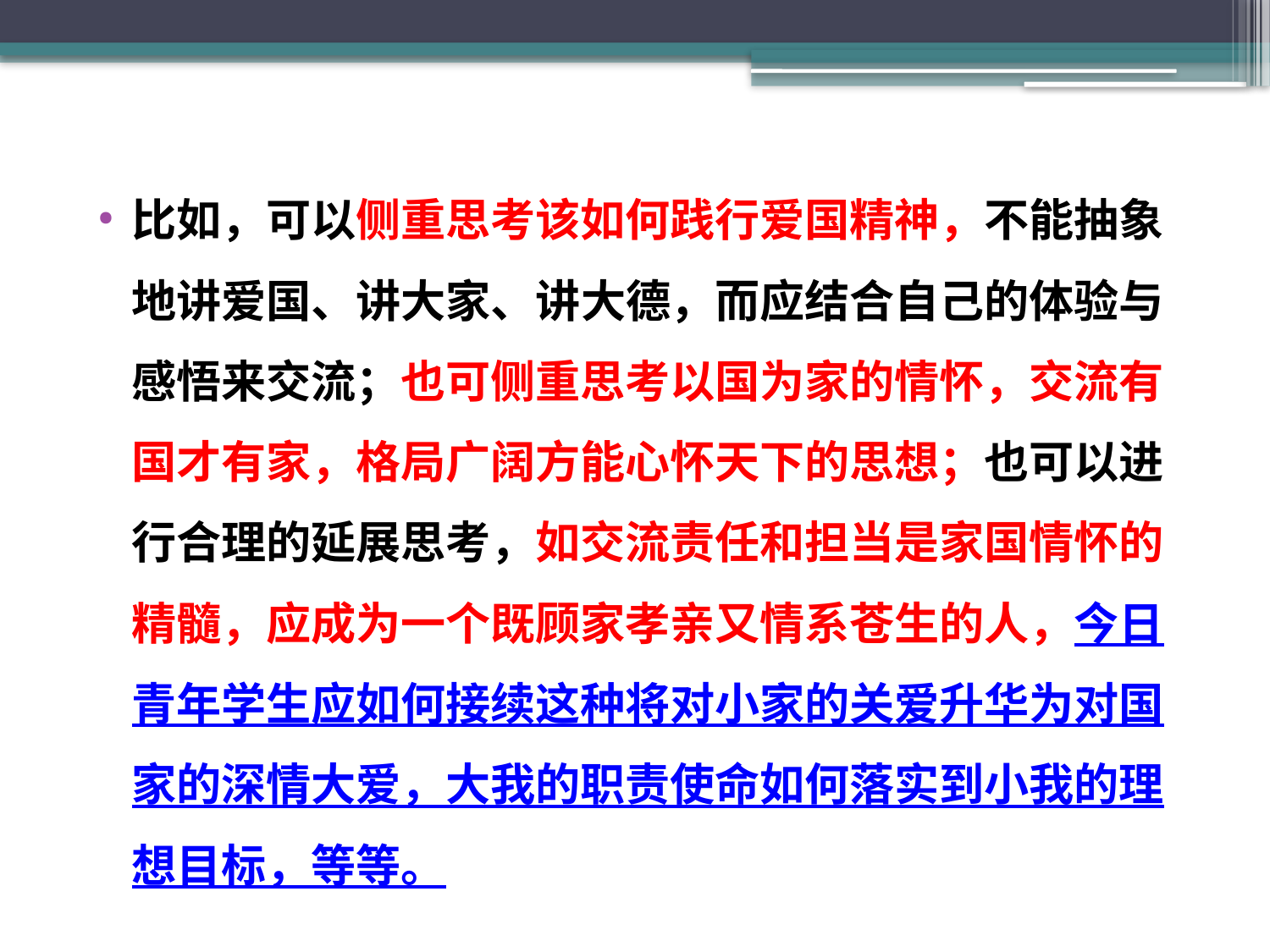

#
比如，可以侧重思考该如何践行爱国精神，不能抽象地讲爱国、讲大家、讲大德，而应结合自己的体验与感悟来交流；也可侧重思考以国为家的情怀，交流有国才有家，格局广阔方能心怀天下的思想；也可以进行合理的延展思考，如交流责任和担当是家国情怀的精髓，应成为一个既顾家孝亲又情系苍生的人，今日青年学生应如何接续这种将对小家的关爱升华为对国家的深情大爱，大我的职责使命如何落实到小我的理想目标，等等。